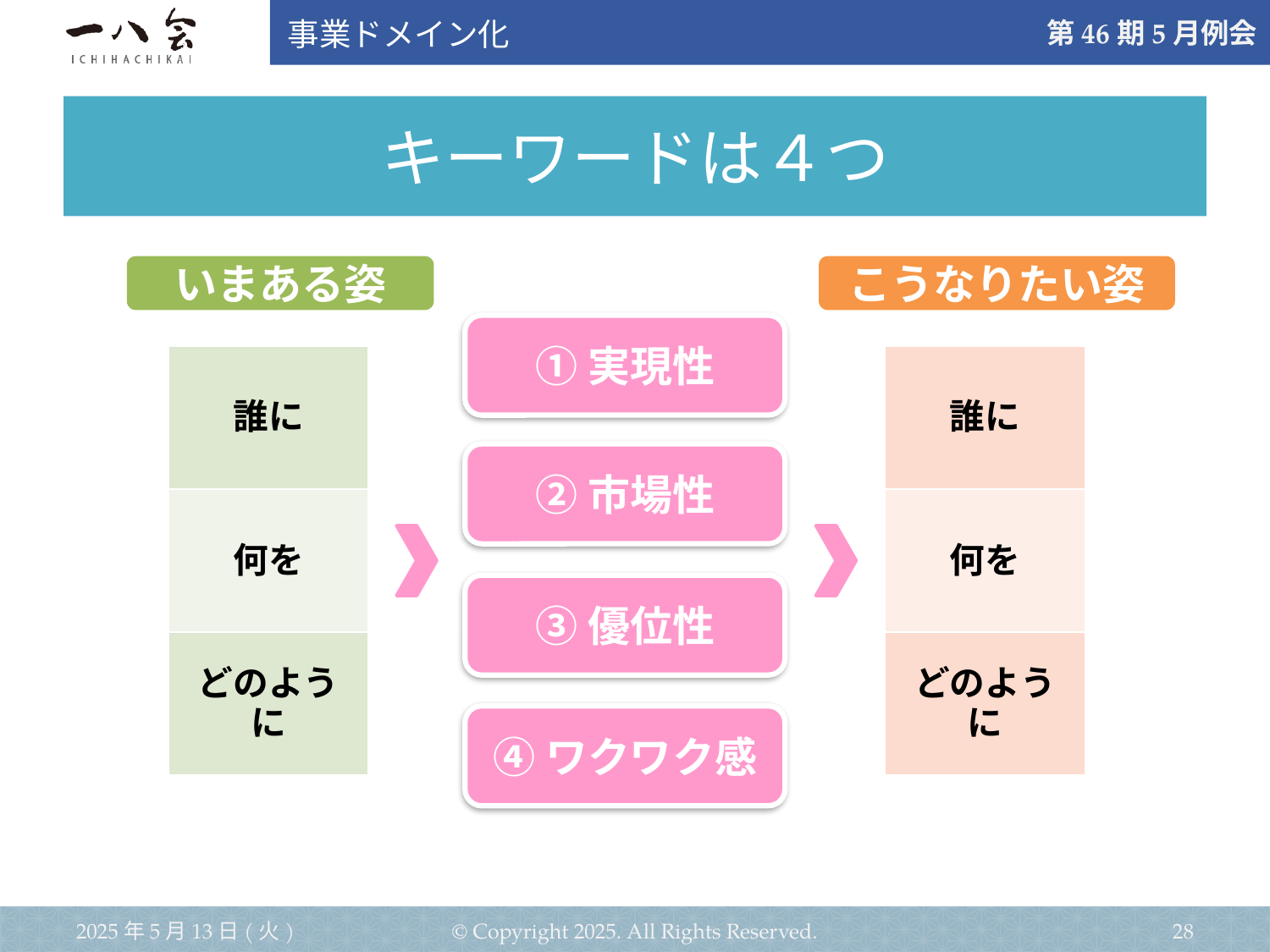

事業ドメイン化
# キーワードは４つ
いまある姿
こうなりたい姿
①実現性
| 誰に |
| --- |
| 何を |
| どのように |
| 誰に |
| --- |
| 何を |
| どのように |
②市場性

③優位性
④ワクワク感
2025年5月13日(火)
© Copyright 2025. All Rights Reserved.
28